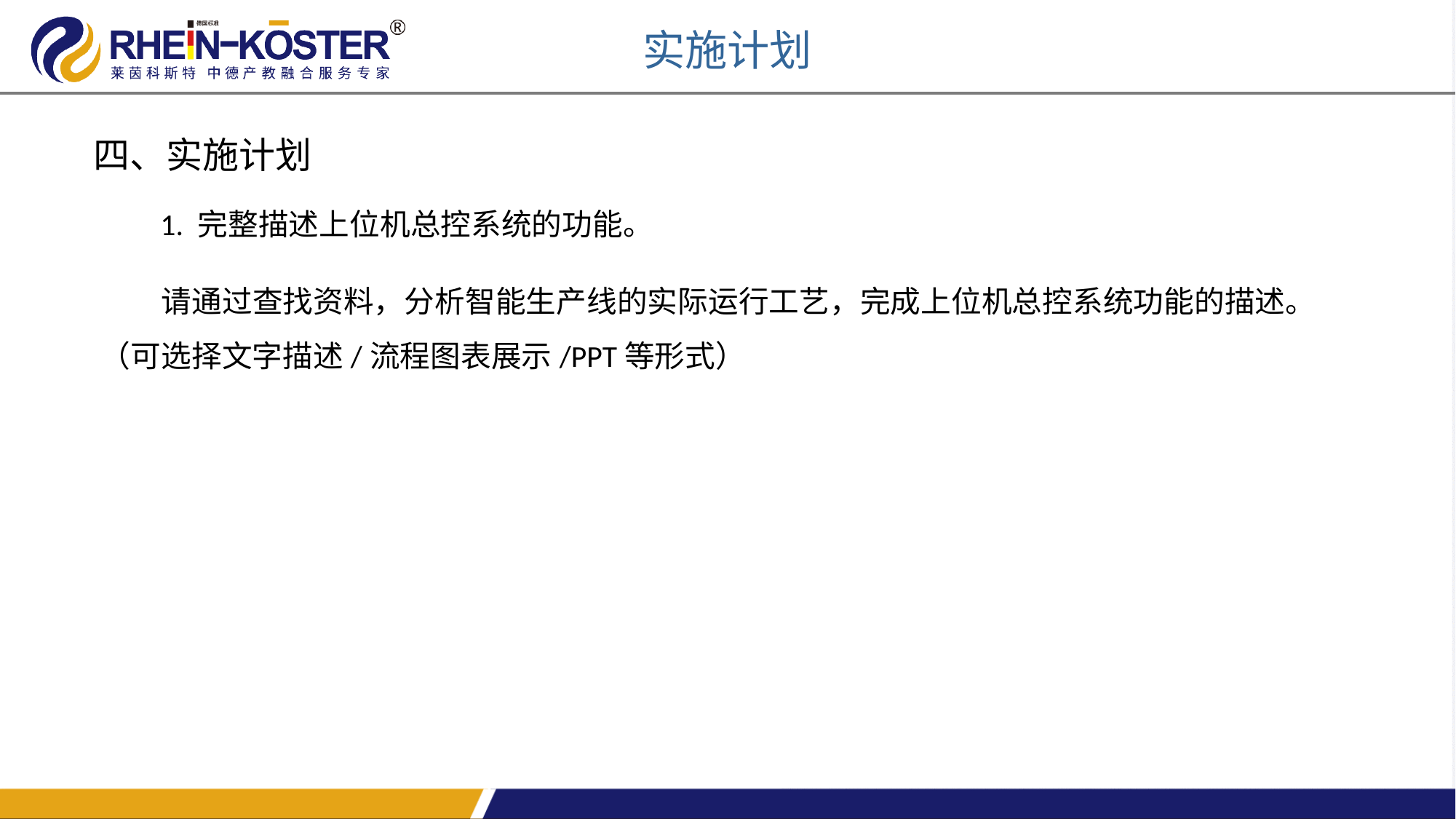

实施计划
四、实施计划
1. 完整描述上位机总控系统的功能。
        请通过查找资料，分析智能生产线的实际运行工艺，完成上位机总控系统功能的描述。（可选择文字描述/流程图表展示/PPT等形式）